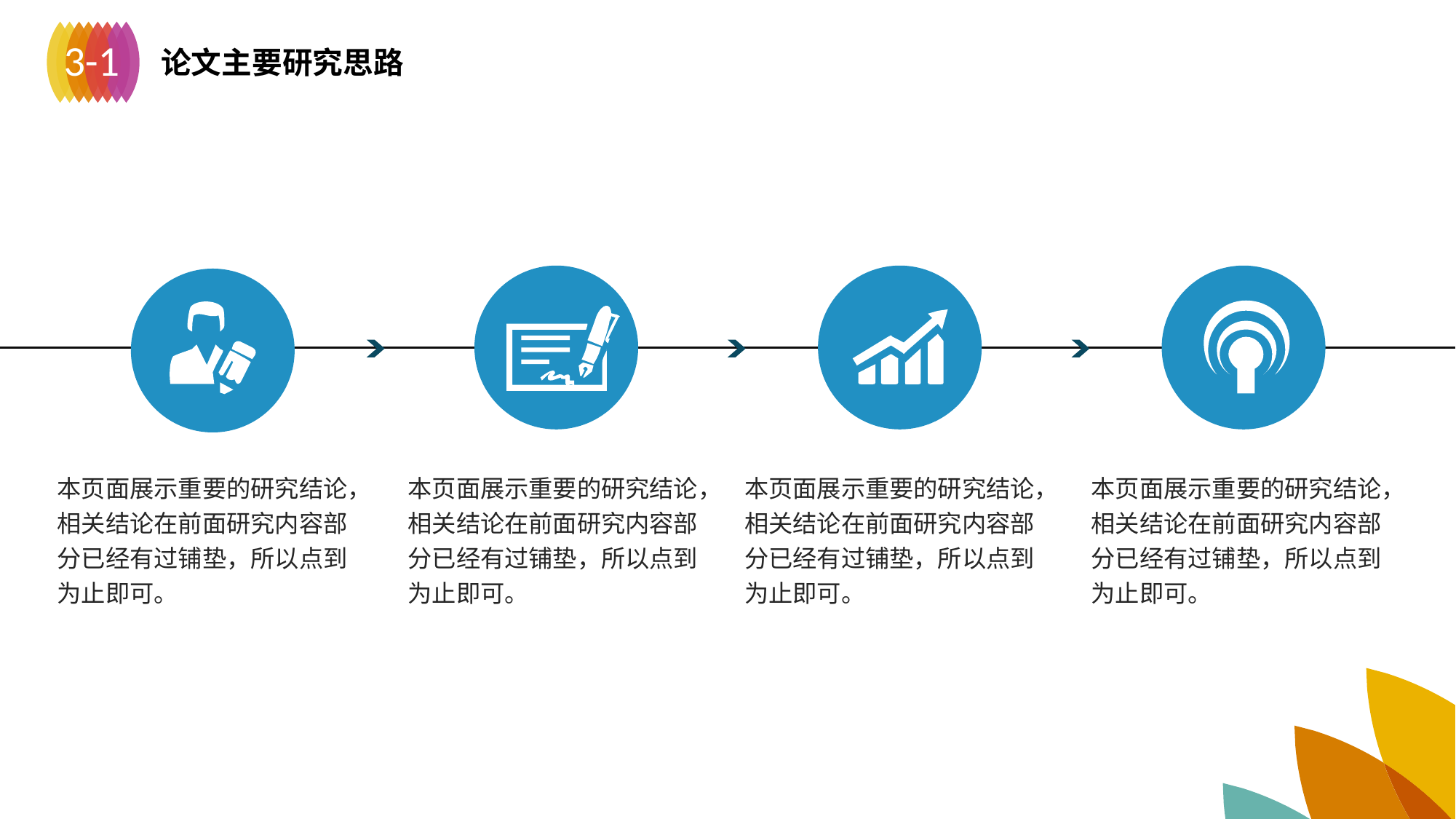

3-1
论文主要研究思路

本页面展示重要的研究结论，相关结论在前面研究内容部分已经有过铺垫，所以点到为止即可。
本页面展示重要的研究结论，相关结论在前面研究内容部分已经有过铺垫，所以点到为止即可。
本页面展示重要的研究结论，相关结论在前面研究内容部分已经有过铺垫，所以点到为止即可。
本页面展示重要的研究结论，相关结论在前面研究内容部分已经有过铺垫，所以点到为止即可。